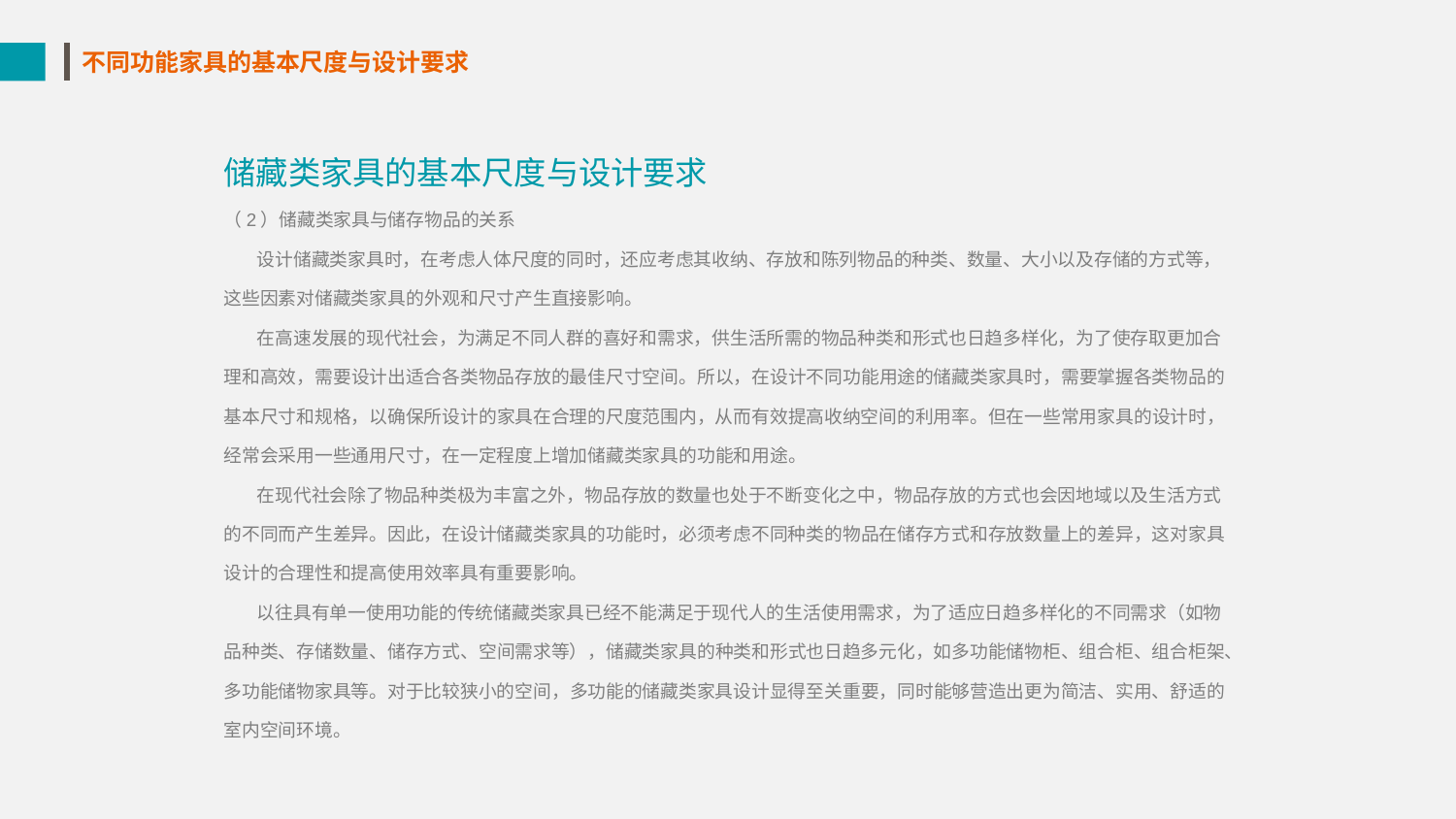

不同功能家具的基本尺度与设计要求

储藏类家具的基本尺度与设计要求
（2）储藏类家具与储存物品的关系
       设计储藏类家具时，在考虑人体尺度的同时，还应考虑其收纳、存放和陈列物品的种类、数量、大小以及存储的方式等，这些因素对储藏类家具的外观和尺寸产生直接影响。
       在高速发展的现代社会，为满足不同人群的喜好和需求，供生活所需的物品种类和形式也日趋多样化，为了使存取更加合理和高效，需要设计出适合各类物品存放的最佳尺寸空间。所以，在设计不同功能用途的储藏类家具时，需要掌握各类物品的基本尺寸和规格，以确保所设计的家具在合理的尺度范围内，从而有效提高收纳空间的利用率。但在一些常用家具的设计时，经常会采用一些通用尺寸，在一定程度上增加储藏类家具的功能和用途。
       在现代社会除了物品种类极为丰富之外，物品存放的数量也处于不断变化之中，物品存放的方式也会因地域以及生活方式的不同而产生差异。因此，在设计储藏类家具的功能时，必须考虑不同种类的物品在储存方式和存放数量上的差异，这对家具设计的合理性和提高使用效率具有重要影响。
       以往具有单一使用功能的传统储藏类家具已经不能满足于现代人的生活使用需求，为了适应日趋多样化的不同需求（如物品种类、存储数量、储存方式、空间需求等），储藏类家具的种类和形式也日趋多元化，如多功能储物柜、组合柜、组合柜架、多功能储物家具等。对于比较狭小的空间，多功能的储藏类家具设计显得至关重要，同时能够营造出更为简洁、实用、舒适的室内空间环境。